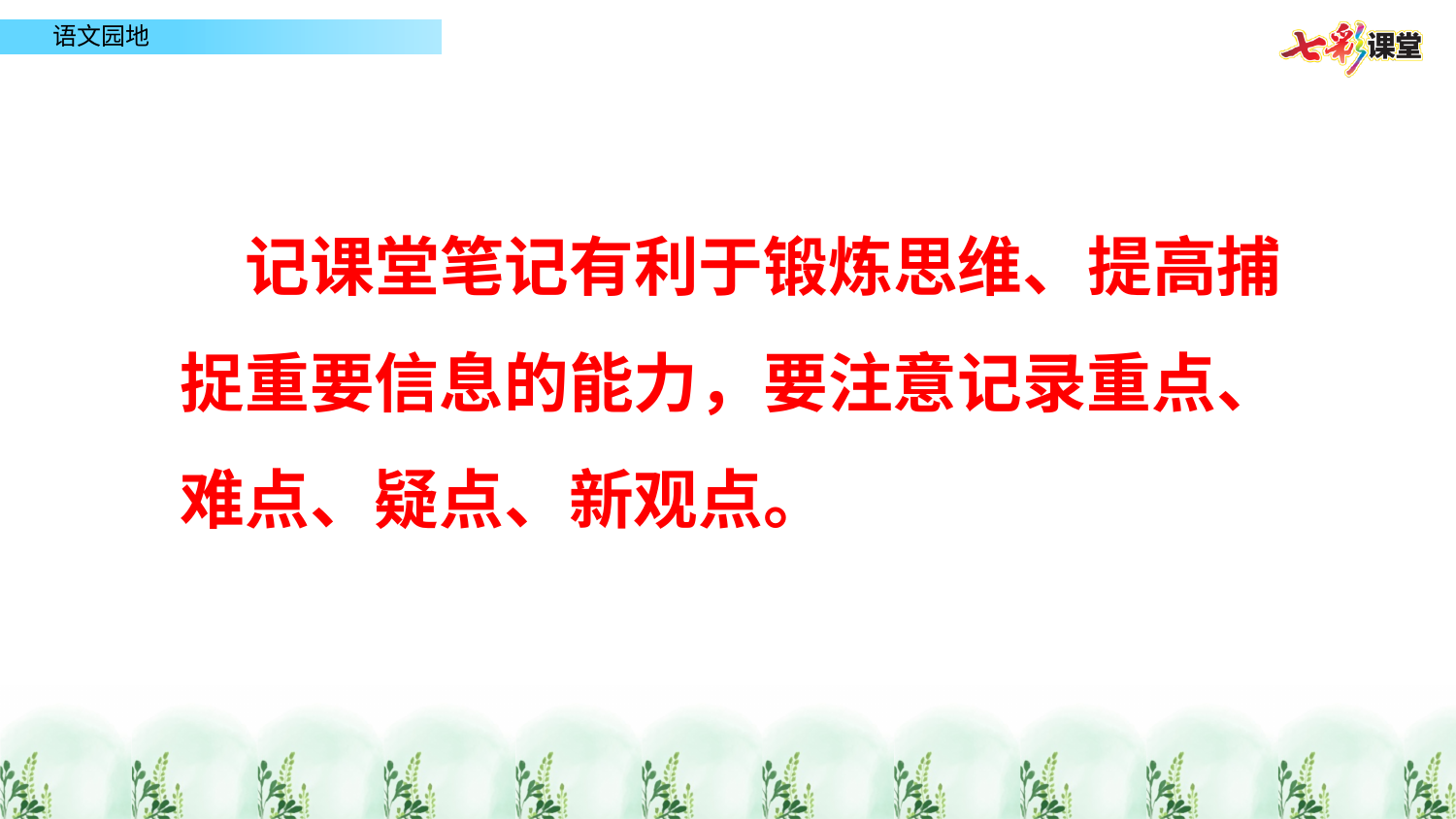

记课堂笔记有利于锻炼思维、提高捕捉重要信息的能力，要注意记录重点、难点、疑点、新观点。